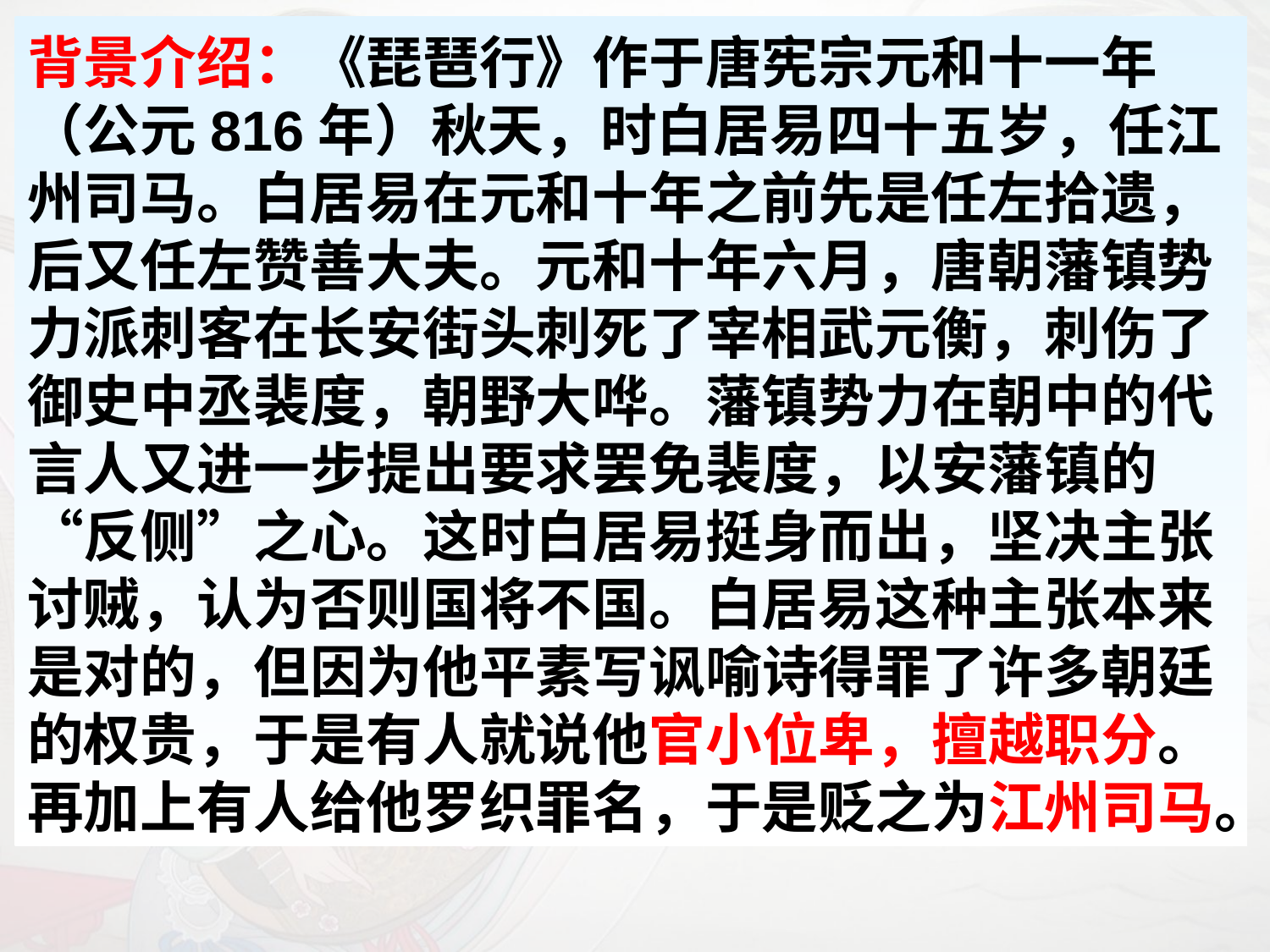

背景介绍：《琵琶行》作于唐宪宗元和十一年（公元816年）秋天，时白居易四十五岁，任江州司马。白居易在元和十年之前先是任左拾遗，后又任左赞善大夫。元和十年六月，唐朝藩镇势力派刺客在长安街头刺死了宰相武元衡，刺伤了御史中丞裴度，朝野大哗。藩镇势力在朝中的代言人又进一步提出要求罢免裴度，以安藩镇的“反侧”之心。这时白居易挺身而出，坚决主张讨贼，认为否则国将不国。白居易这种主张本来是对的，但因为他平素写讽喻诗得罪了许多朝廷的权贵，于是有人就说他官小位卑，擅越职分。再加上有人给他罗织罪名，于是贬之为江州司马。